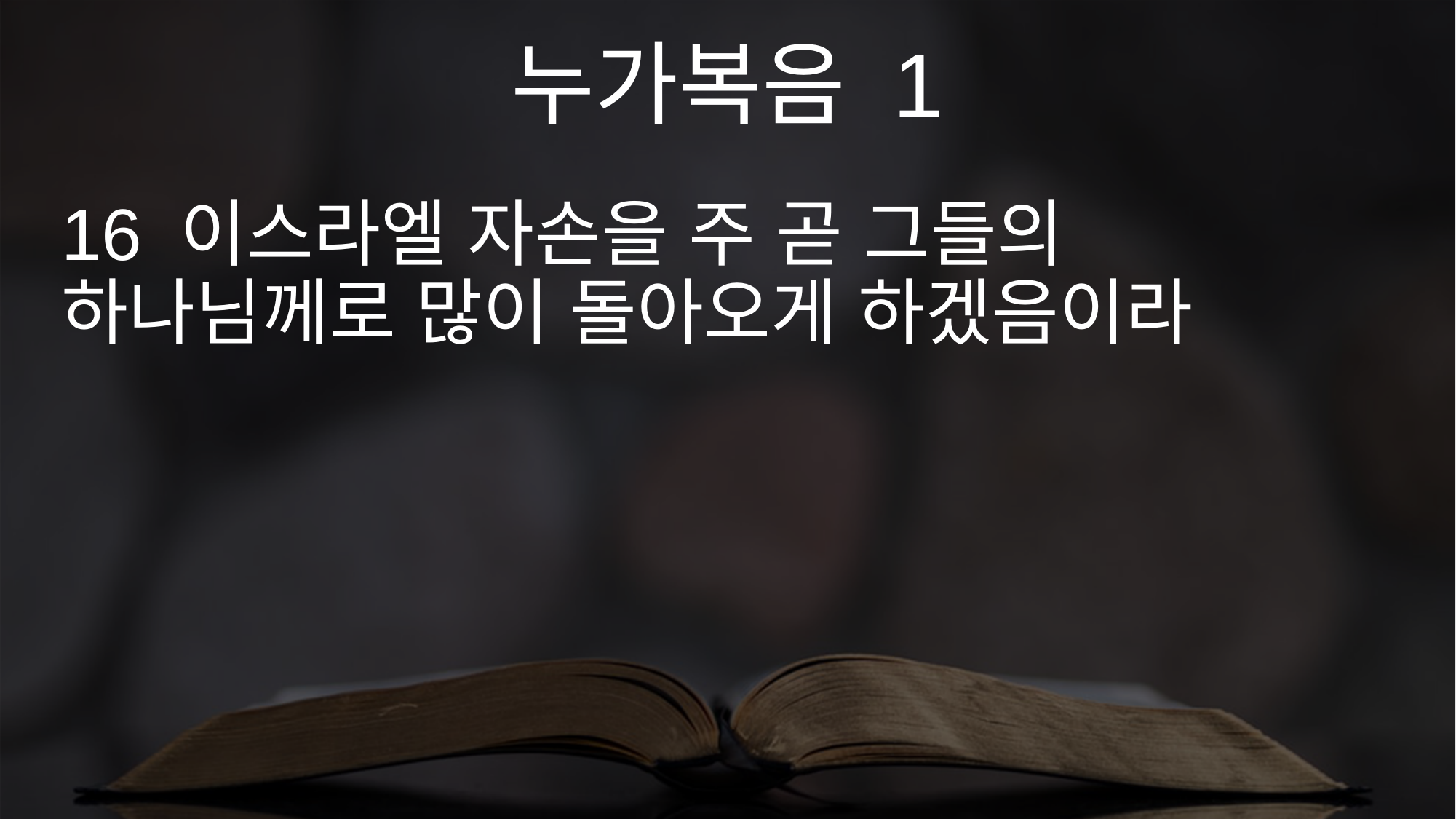

누가복음 1
16 이스라엘 자손을 주 곧 그들의 하나님께로 많이 돌아오게 하겠음이라